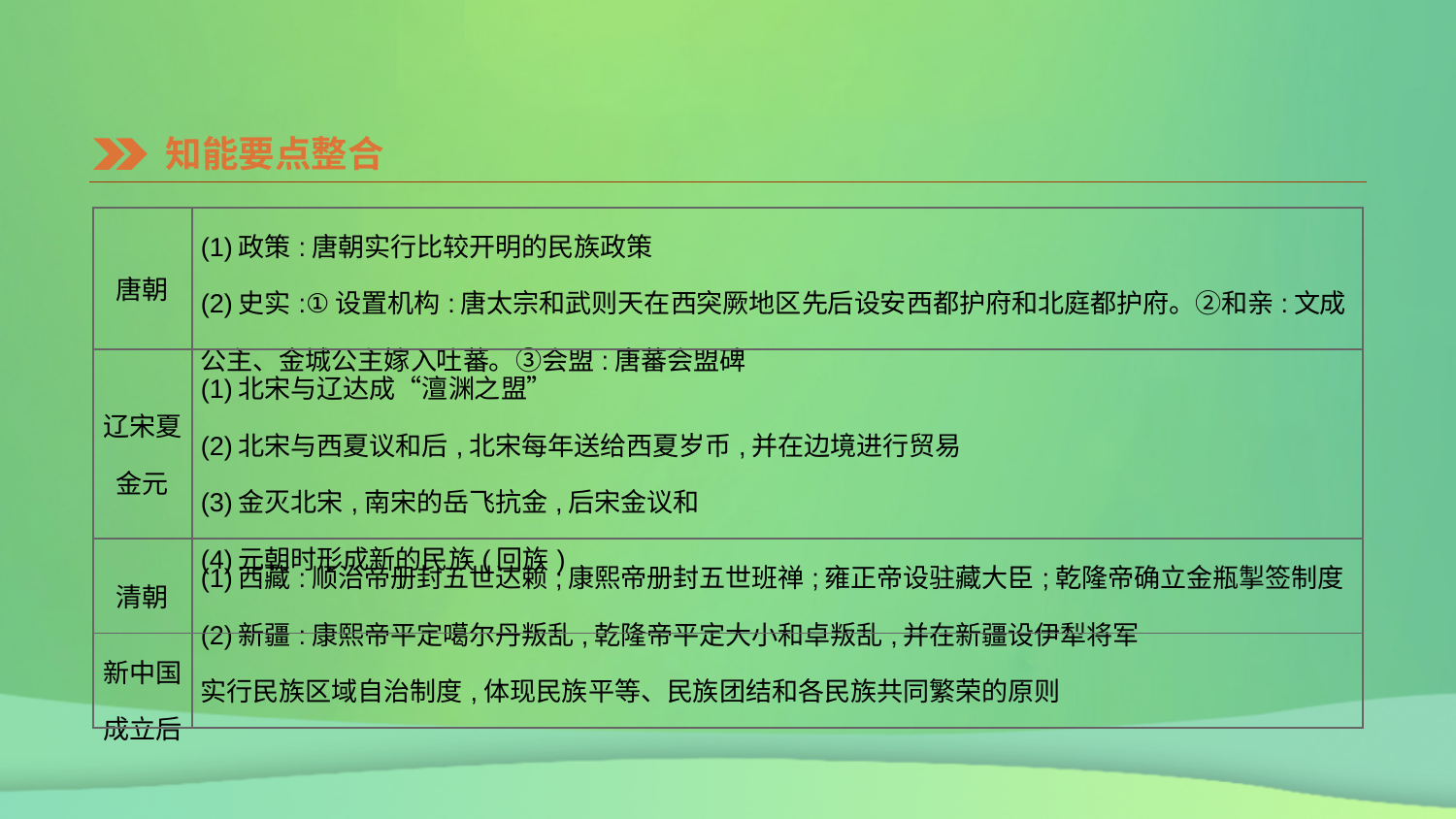

知能要点整合

| 唐朝 | (1)政策:唐朝实行比较开明的民族政策 (2)史实:①设置机构:唐太宗和武则天在西突厥地区先后设安西都护府和北庭都护府。②和亲:文成公主、金城公主嫁入吐蕃。③会盟:唐蕃会盟碑 |
| --- | --- |
| 辽宋夏 金元 | (1)北宋与辽达成“澶渊之盟” (2)北宋与西夏议和后,北宋每年送给西夏岁币,并在边境进行贸易 (3)金灭北宋,南宋的岳飞抗金,后宋金议和 (4)元朝时形成新的民族(回族) |
| 清朝 | (1)西藏:顺治帝册封五世达赖;康熙帝册封五世班禅;雍正帝设驻藏大臣;乾隆帝确立金瓶掣签制度 (2)新疆:康熙帝平定噶尔丹叛乱,乾隆帝平定大小和卓叛乱,并在新疆设伊犁将军 |
| 新中国 成立后 | 实行民族区域自治制度,体现民族平等、民族团结和各民族共同繁荣的原则 |